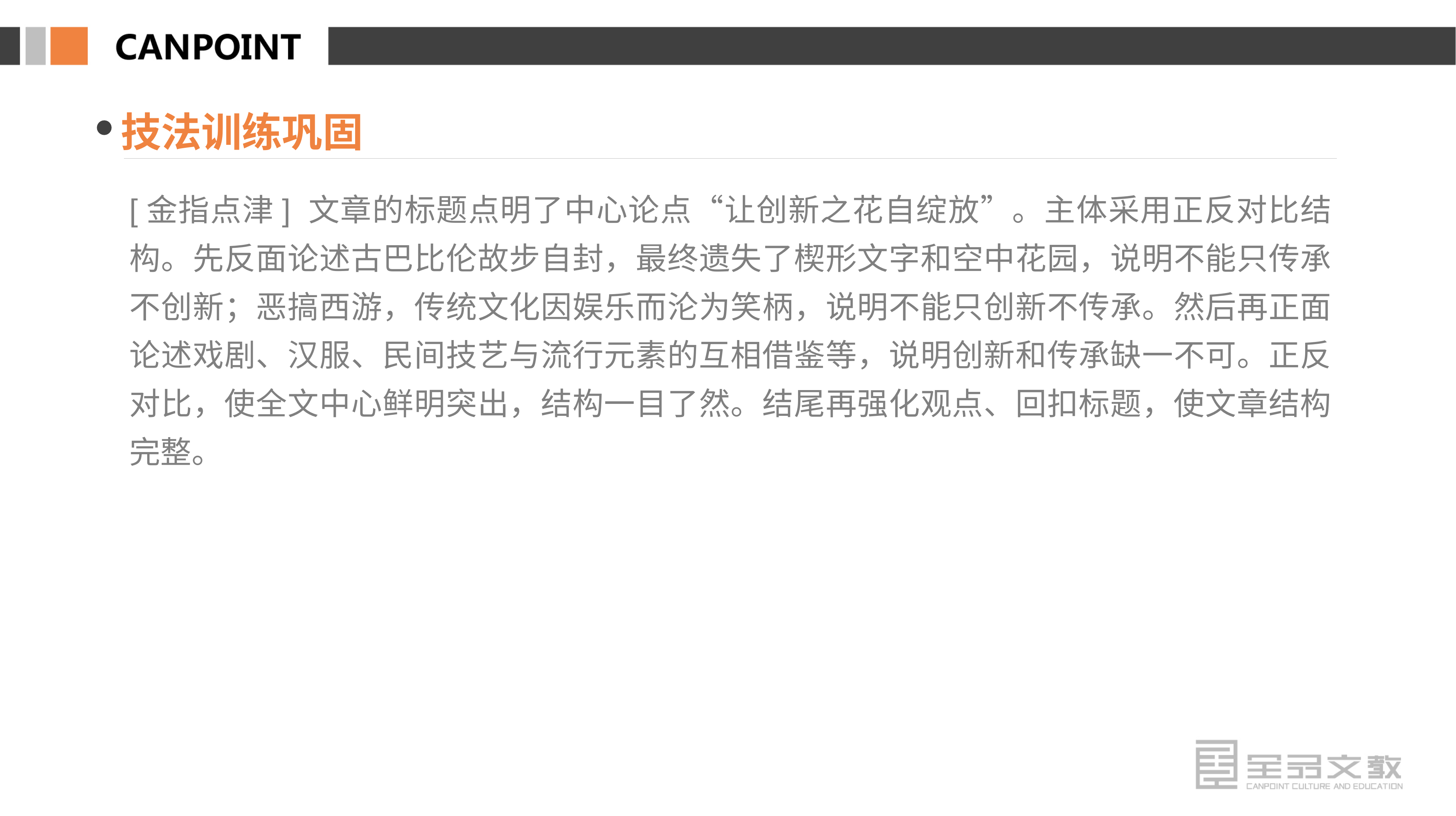

技法训练巩固

[金指点津] 文章的标题点明了中心论点“让创新之花自绽放”。主体采用正反对比结构。先反面论述古巴比伦故步自封，最终遗失了楔形文字和空中花园，说明不能只传承不创新；恶搞西游，传统文化因娱乐而沦为笑柄，说明不能只创新不传承。然后再正面论述戏剧、汉服、民间技艺与流行元素的互相借鉴等，说明创新和传承缺一不可。正反对比，使全文中心鲜明突出，结构一目了然。结尾再强化观点、回扣标题，使文章结构完整。